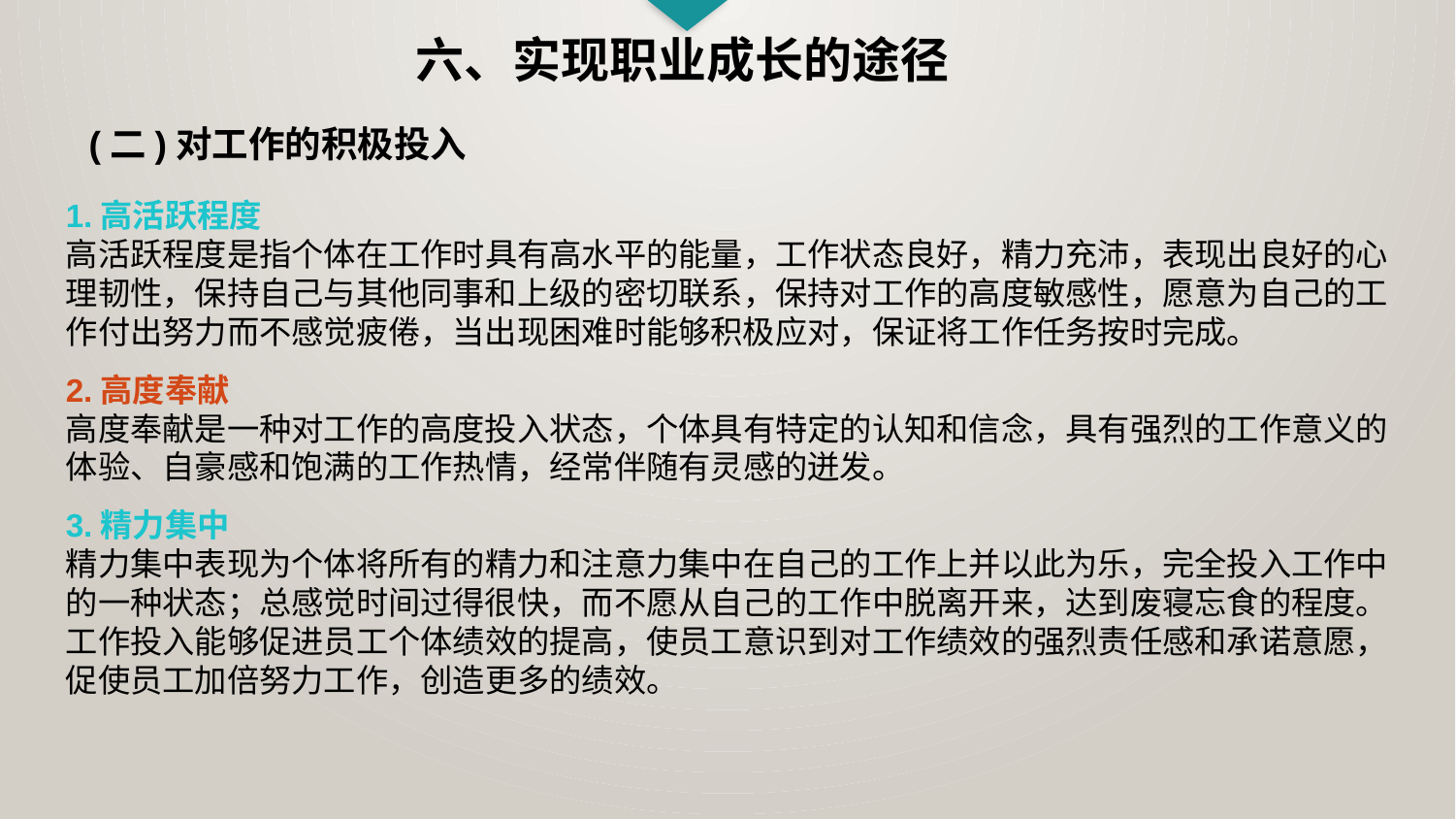

六、实现职业成长的途径
(二)对工作的积极投入
1.高活跃程度
高活跃程度是指个体在工作时具有高水平的能量，工作状态良好，精力充沛，表现出良好的心理韧性，保持自己与其他同事和上级的密切联系，保持对工作的高度敏感性，愿意为自己的工作付出努力而不感觉疲倦，当出现困难时能够积极应对，保证将工作任务按时完成。
2.高度奉献
高度奉献是一种对工作的高度投入状态，个体具有特定的认知和信念，具有强烈的工作意义的体验、自豪感和饱满的工作热情，经常伴随有灵感的迸发。
3.精力集中
精力集中表现为个体将所有的精力和注意力集中在自己的工作上并以此为乐，完全投入工作中的一种状态；总感觉时间过得很快，而不愿从自己的工作中脱离开来，达到废寝忘食的程度。
工作投入能够促进员工个体绩效的提高，使员工意识到对工作绩效的强烈责任感和承诺意愿，促使员工加倍努力工作，创造更多的绩效。
66